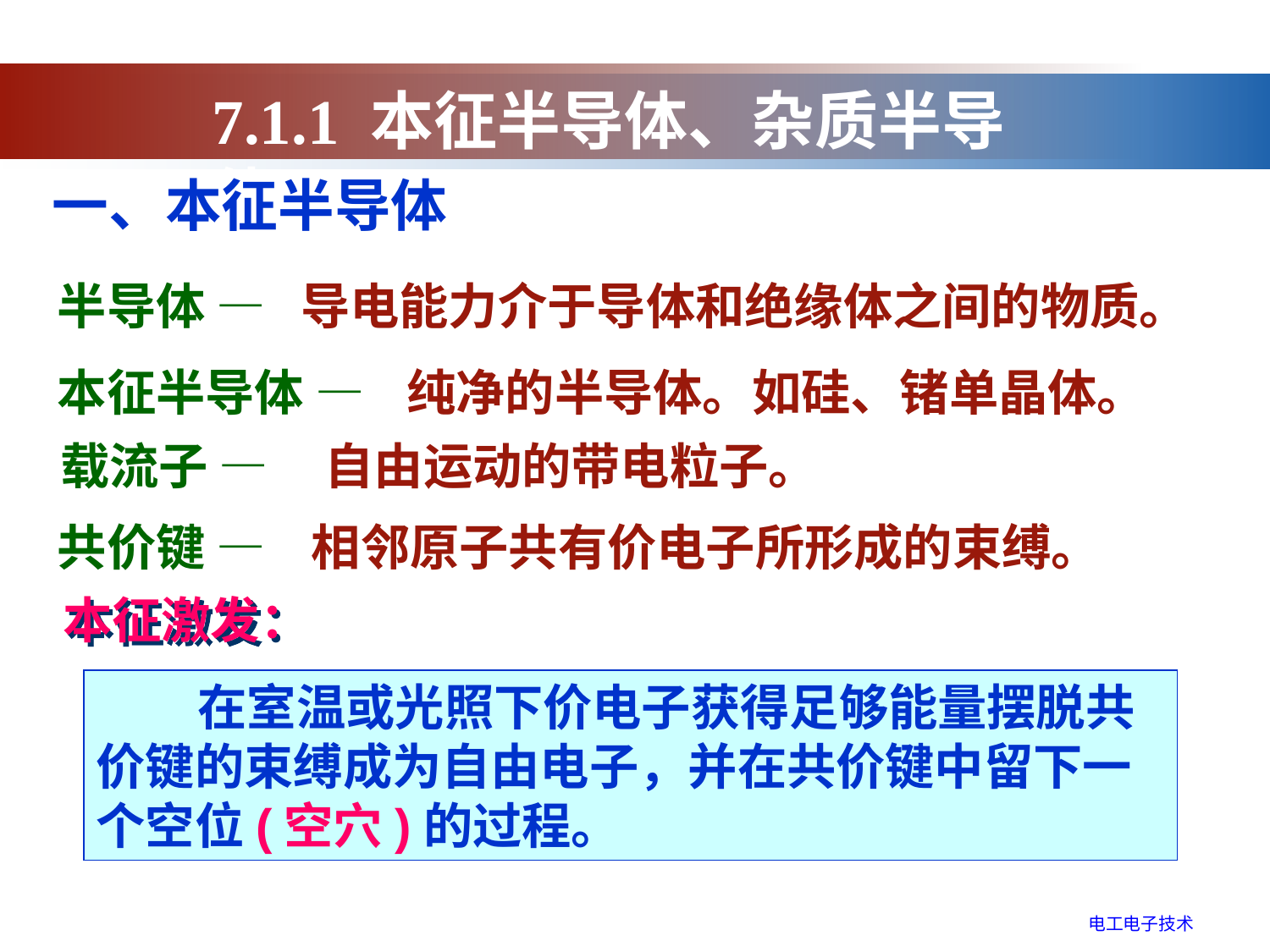

7.1.1 本征半导体、杂质半导体
一、本征半导体
半导体 —
导电能力介于导体和绝缘体之间的物质。
本征半导体 —
纯净的半导体。如硅、锗单晶体。
载流子 —
自由运动的带电粒子。
共价键 —
相邻原子共有价电子所形成的束缚。
本征激发：
        在室温或光照下价电子获得足够能量摆脱共价键的束缚成为自由电子，并在共价键中留下一个空位(空穴)的过程。
电工电子技术